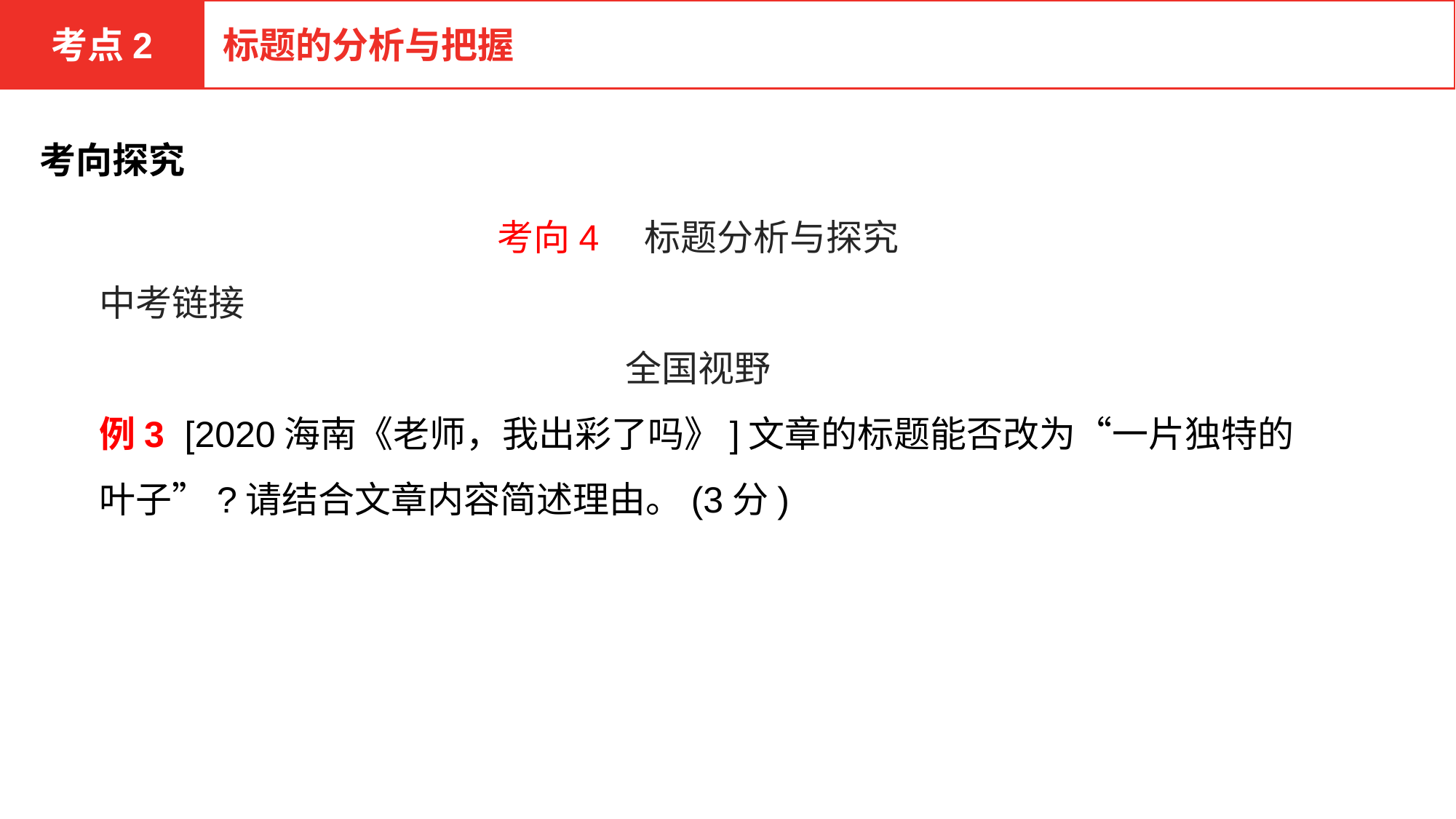

考点2
标题的分析与把握
考向探究
考向4　标题分析与探究
中考链接
全国视野
例3  [2020海南《老师，我出彩了吗》]文章的标题能否改为“一片独特的叶子”?请结合文章内容简述理由。(3分)